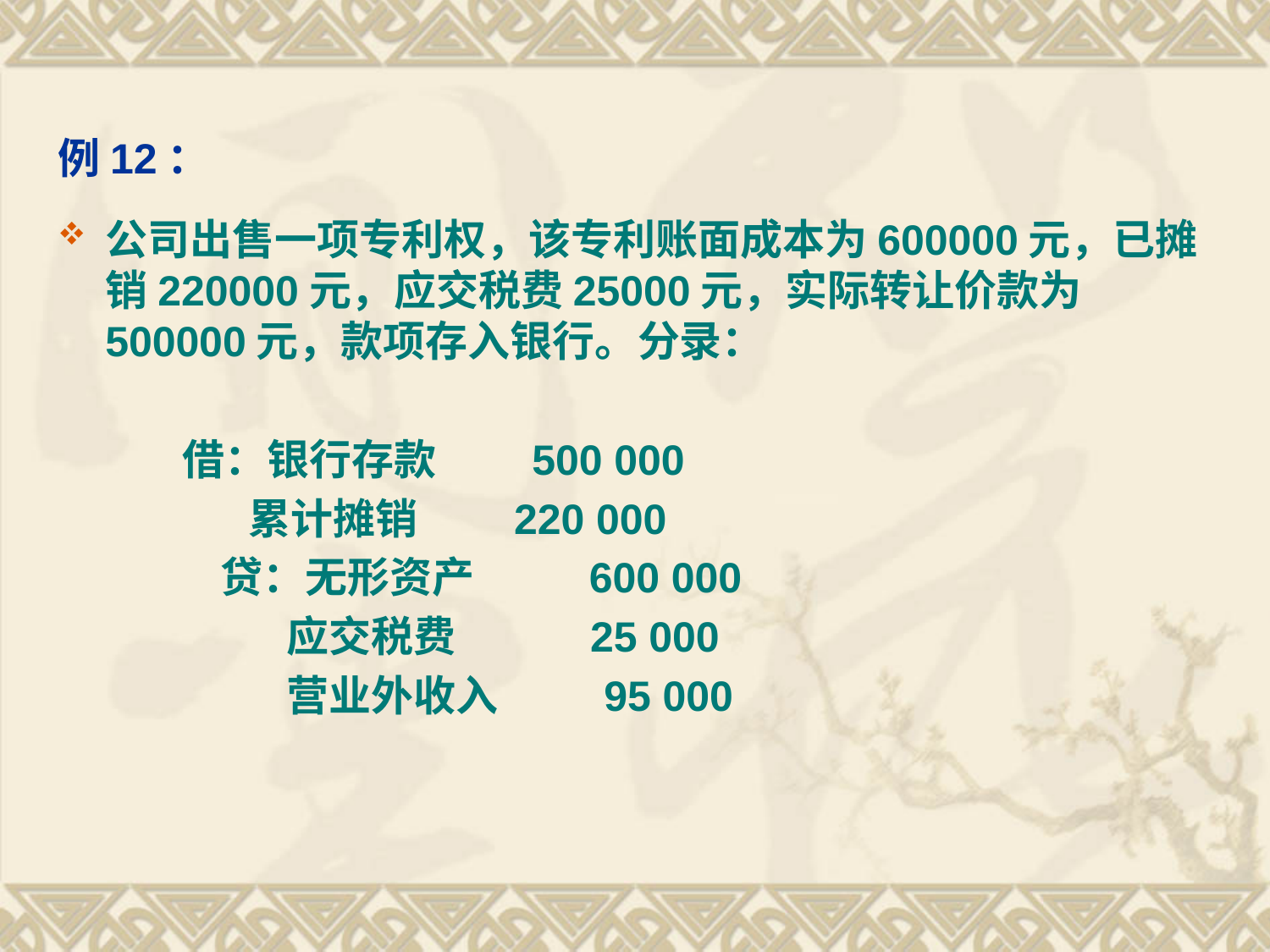

# 例12：
公司出售一项专利权，该专利账面成本为600000元，已摊销220000元，应交税费25000元，实际转让价款为500000元，款项存入银行。分录：

            借：银行存款         500 000
                   累计摊销         220 000
                贷：无形资产           600 000
                       应交税费             25 000
                       营业外收入          95 000